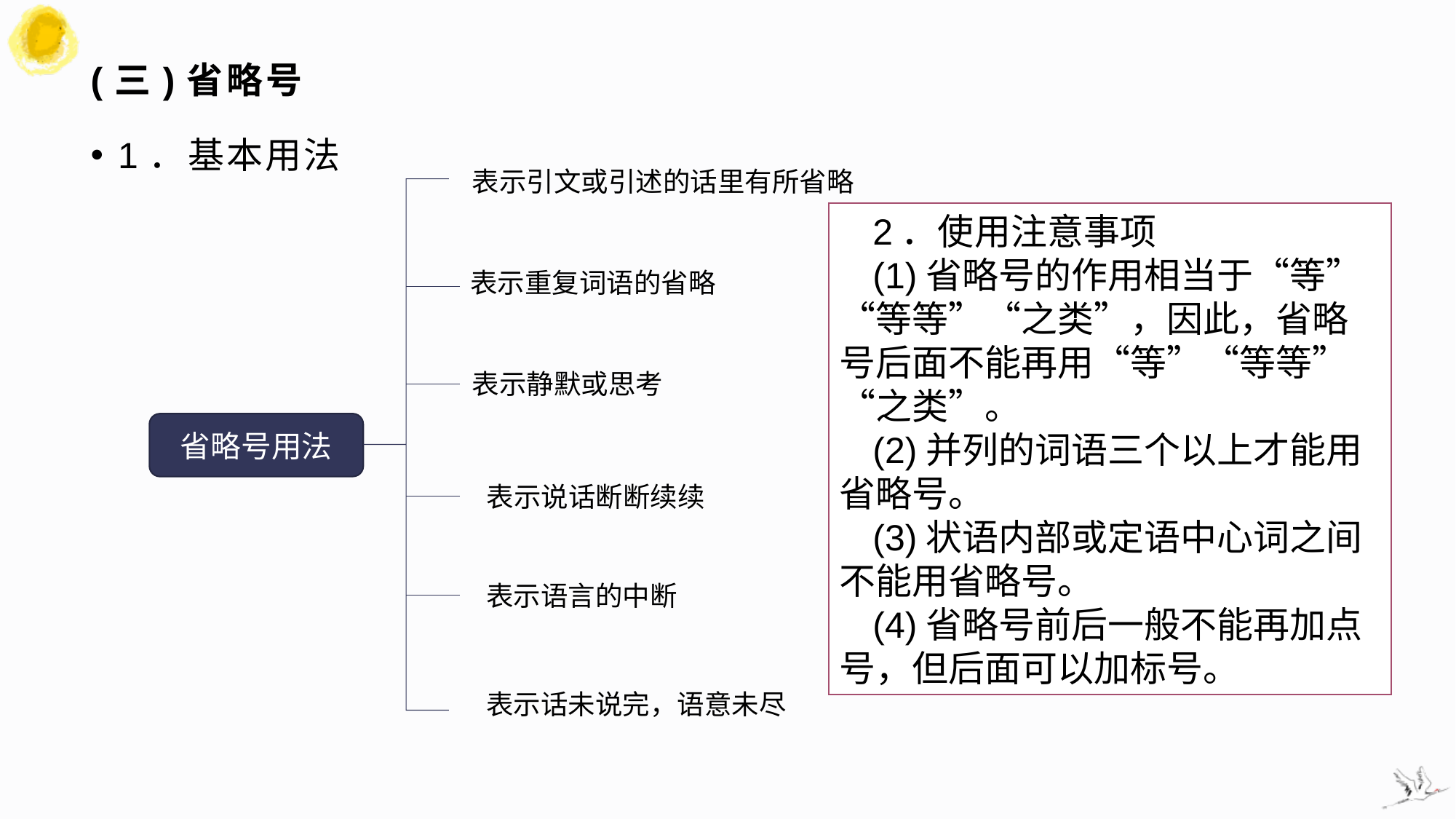

# (三)省略号
1．基本用法
表示引文或引述的话里有所省略

2．使用注意事项
(1)省略号的作用相当于“等”“等等”“之类”，因此，省略号后面不能再用“等”“等等”“之类”。
(2)并列的词语三个以上才能用省略号。
(3)状语内部或定语中心词之间不能用省略号。
(4)省略号前后一般不能再加点号，但后面可以加标号。
表示重复词语的省略
表示静默或思考
省略号用法
表示说话断断续续
表示语言的中断
表示话未说完，语意未尽